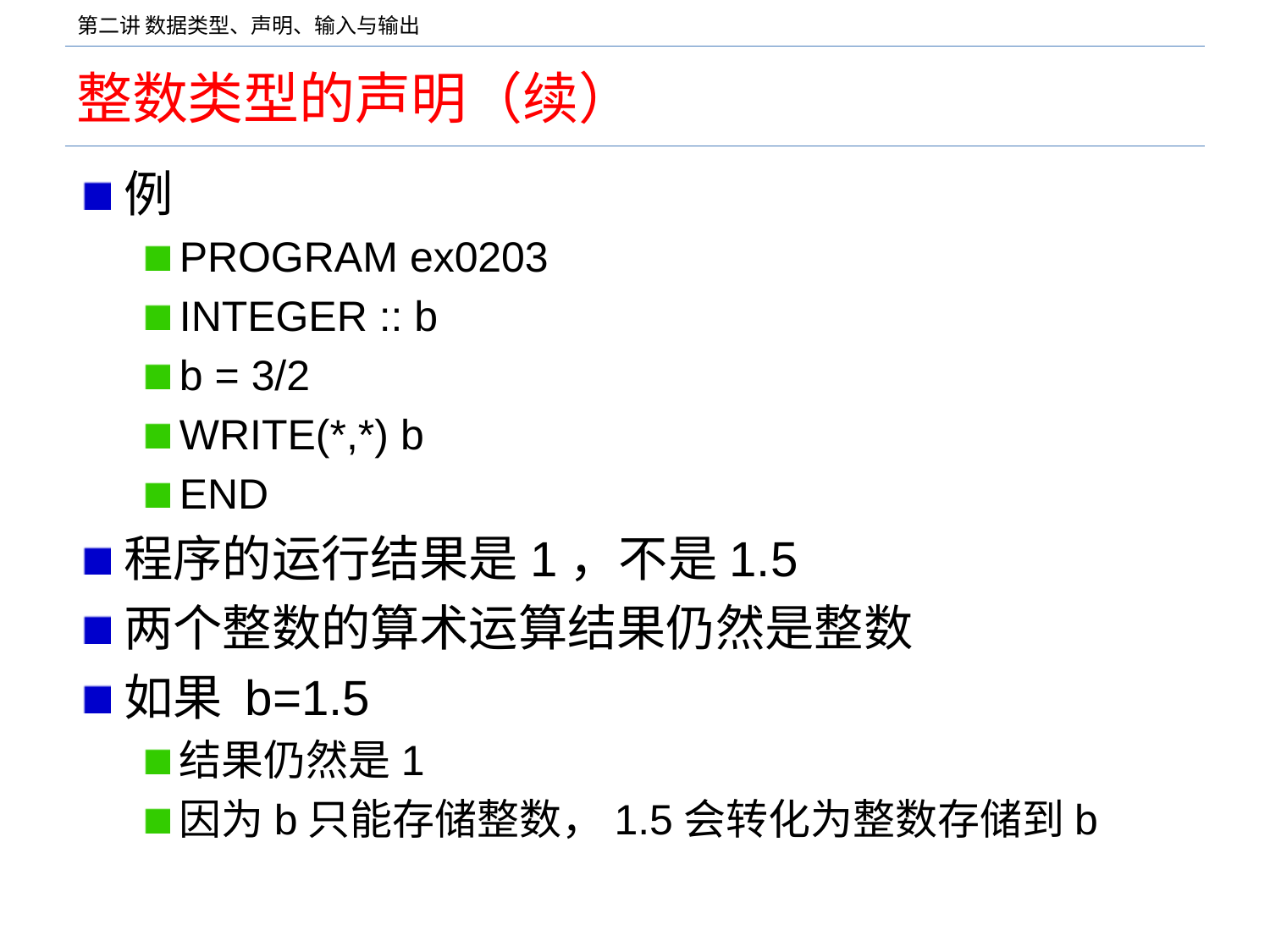

# 整数类型的声明（续）
例
PROGRAM ex0203
INTEGER :: b
b = 3/2
WRITE(*,*) b
END
程序的运行结果是1，不是1.5
两个整数的算术运算结果仍然是整数
如果 b=1.5
结果仍然是1
因为b只能存储整数，1.5会转化为整数存储到b